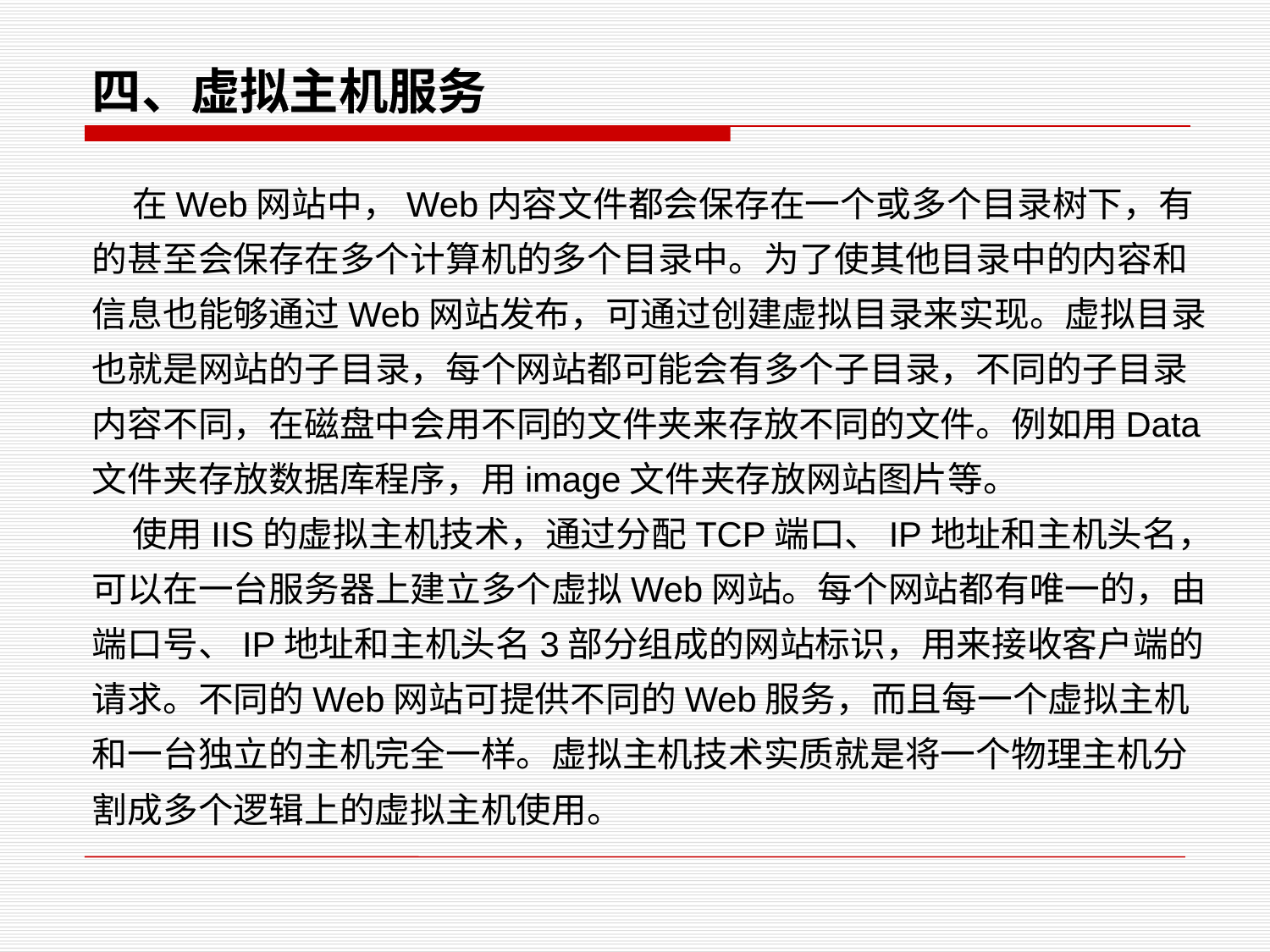

四、虚拟主机服务
    在Web网站中，Web内容文件都会保存在一个或多个目录树下，有的甚至会保存在多个计算机的多个目录中。为了使其他目录中的内容和信息也能够通过Web网站发布，可通过创建虚拟目录来实现。虚拟目录也就是网站的子目录，每个网站都可能会有多个子目录，不同的子目录内容不同，在磁盘中会用不同的文件夹来存放不同的文件。例如用Data文件夹存放数据库程序，用image文件夹存放网站图片等。
    使用IIS的虚拟主机技术，通过分配TCP端口、IP地址和主机头名，可以在一台服务器上建立多个虚拟Web网站。每个网站都有唯一的，由端口号、IP地址和主机头名3部分组成的网站标识，用来接收客户端的请求。不同的Web网站可提供不同的Web服务，而且每一个虚拟主机和一台独立的主机完全一样。虚拟主机技术实质就是将一个物理主机分割成多个逻辑上的虚拟主机使用。
63